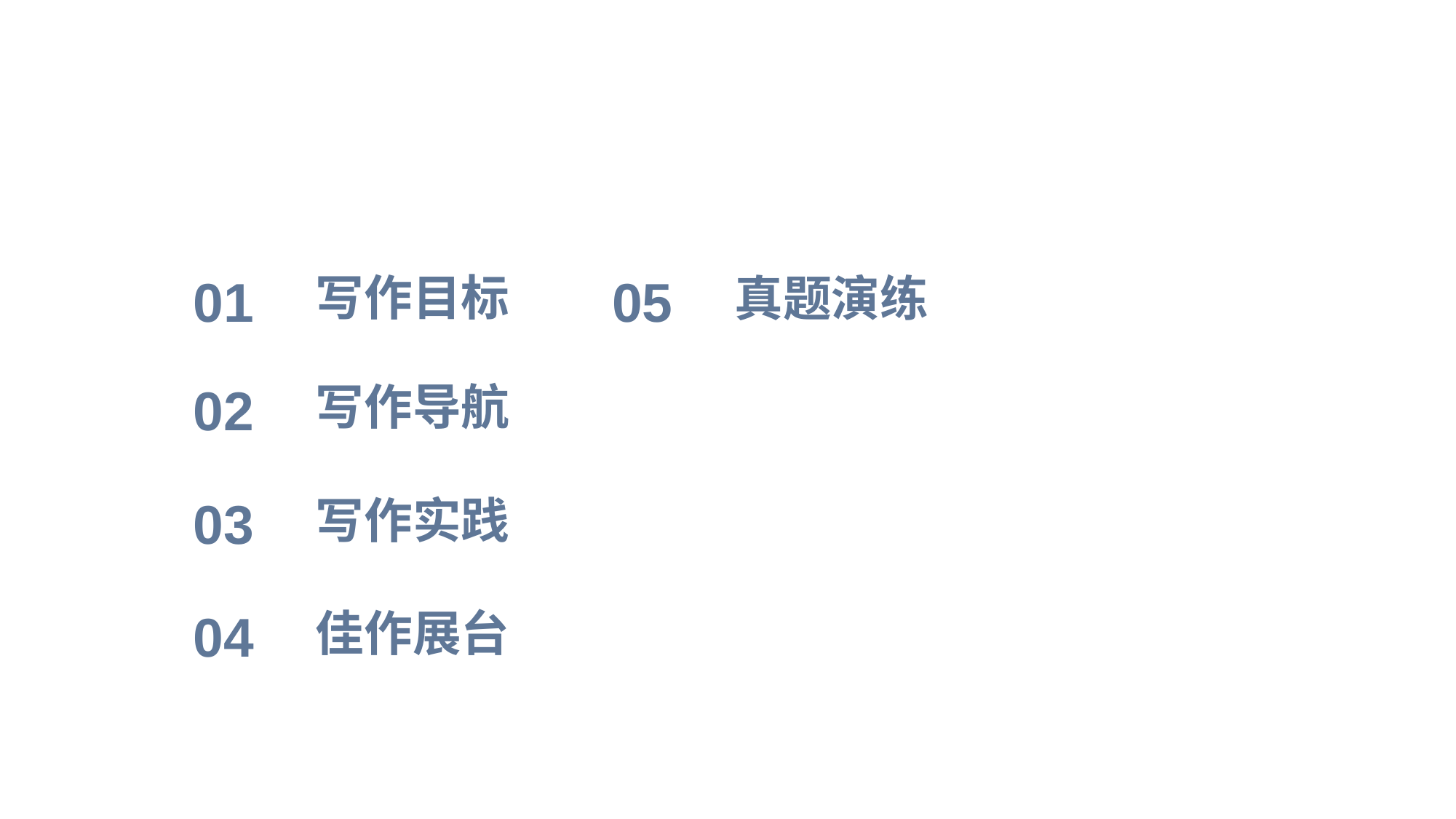

CONTENTS 教学目录
05
真题演练
01
写作目标
02
写作导航
03
写作实践
04
佳作展台